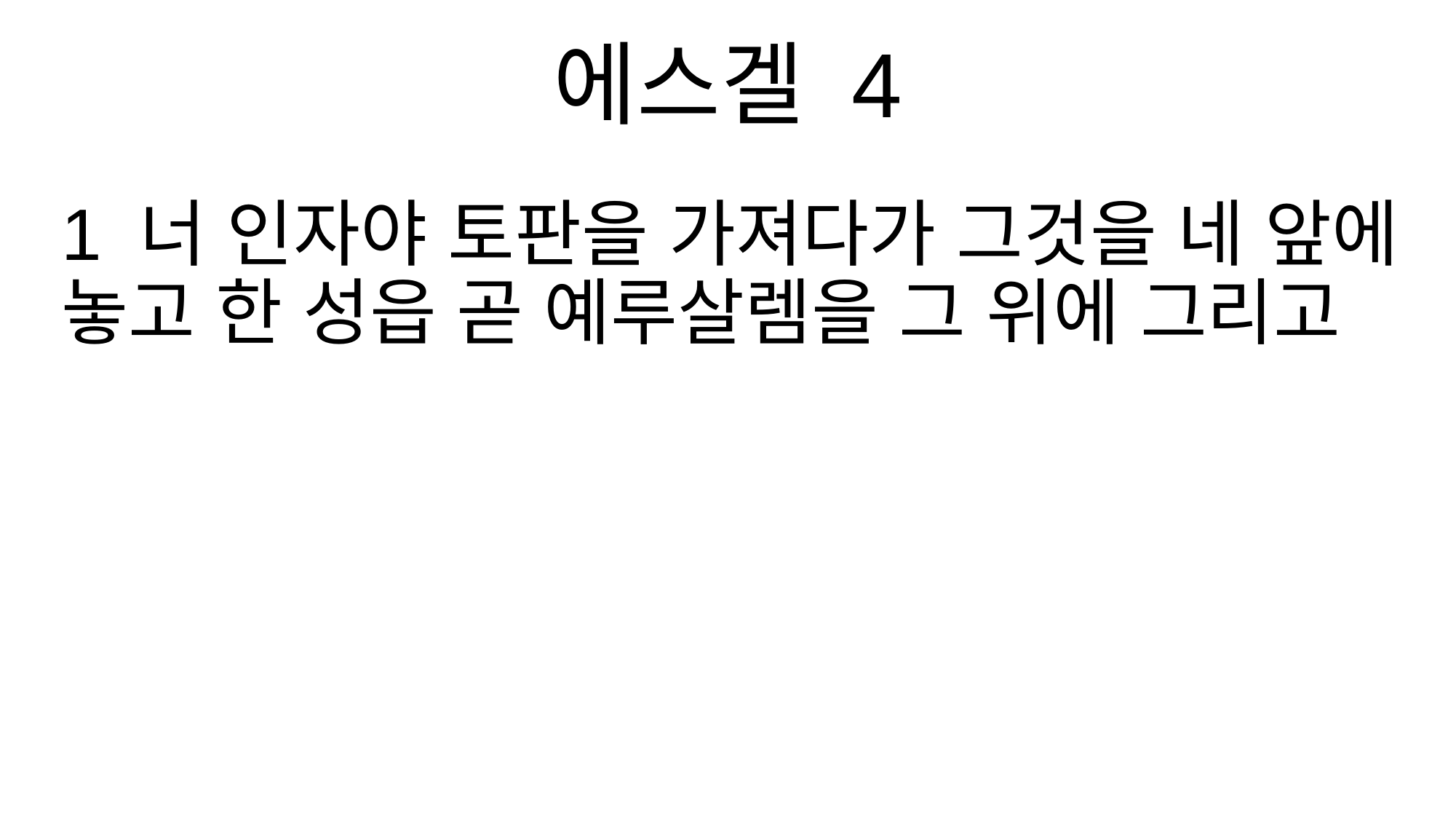

에스겔 4
1 너 인자야 토판을 가져다가 그것을 네 앞에 놓고 한 성읍 곧 예루살렘을 그 위에 그리고